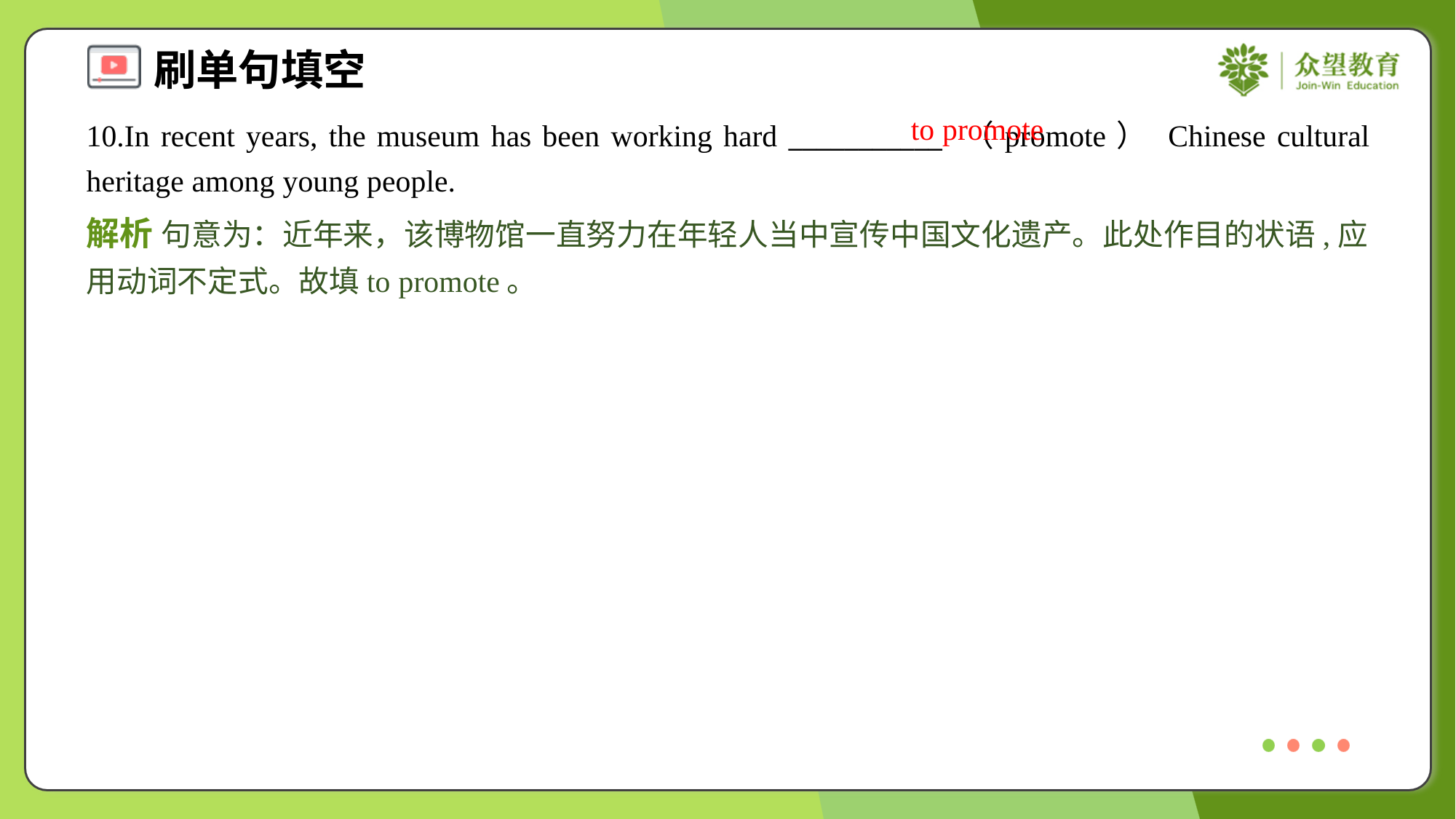

to promote
10.In recent years, the museum has been working hard ___________ （promote） Chinese cultural heritage among young people.
解析 句意为：近年来，该博物馆一直努力在年轻人当中宣传中国文化遗产。此处作目的状语,应用动词不定式。故填to promote。